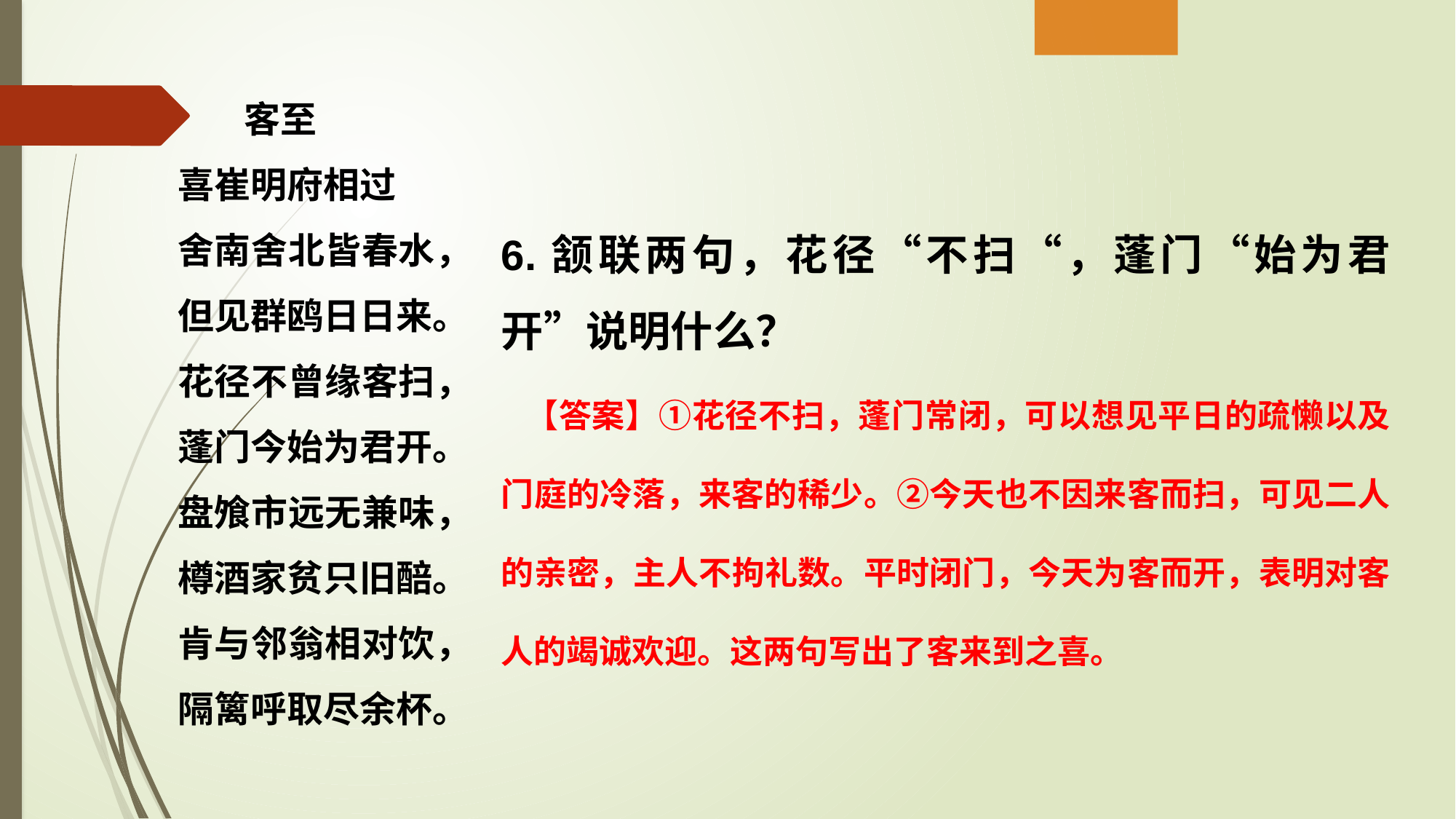

客至
喜崔明府相过
舍南舍北皆春水，但见群鸥日日来。
花径不曾缘客扫，蓬门今始为君开。
盘飧市远无兼味，樽酒家贫只旧醅。
肯与邻翁相对饮，隔篱呼取尽余杯。

6.颔联两句，花径“不扫“，蓬门“始为君开”说明什么？
  【答案】①花径不扫，蓬门常闭，可以想见平日的疏懒以及门庭的冷落，来客的稀少。②今天也不因来客而扫，可见二人的亲密，主人不拘礼数。平时闭门，今天为客而开，表明对客人的竭诚欢迎。这两句写出了客来到之喜。